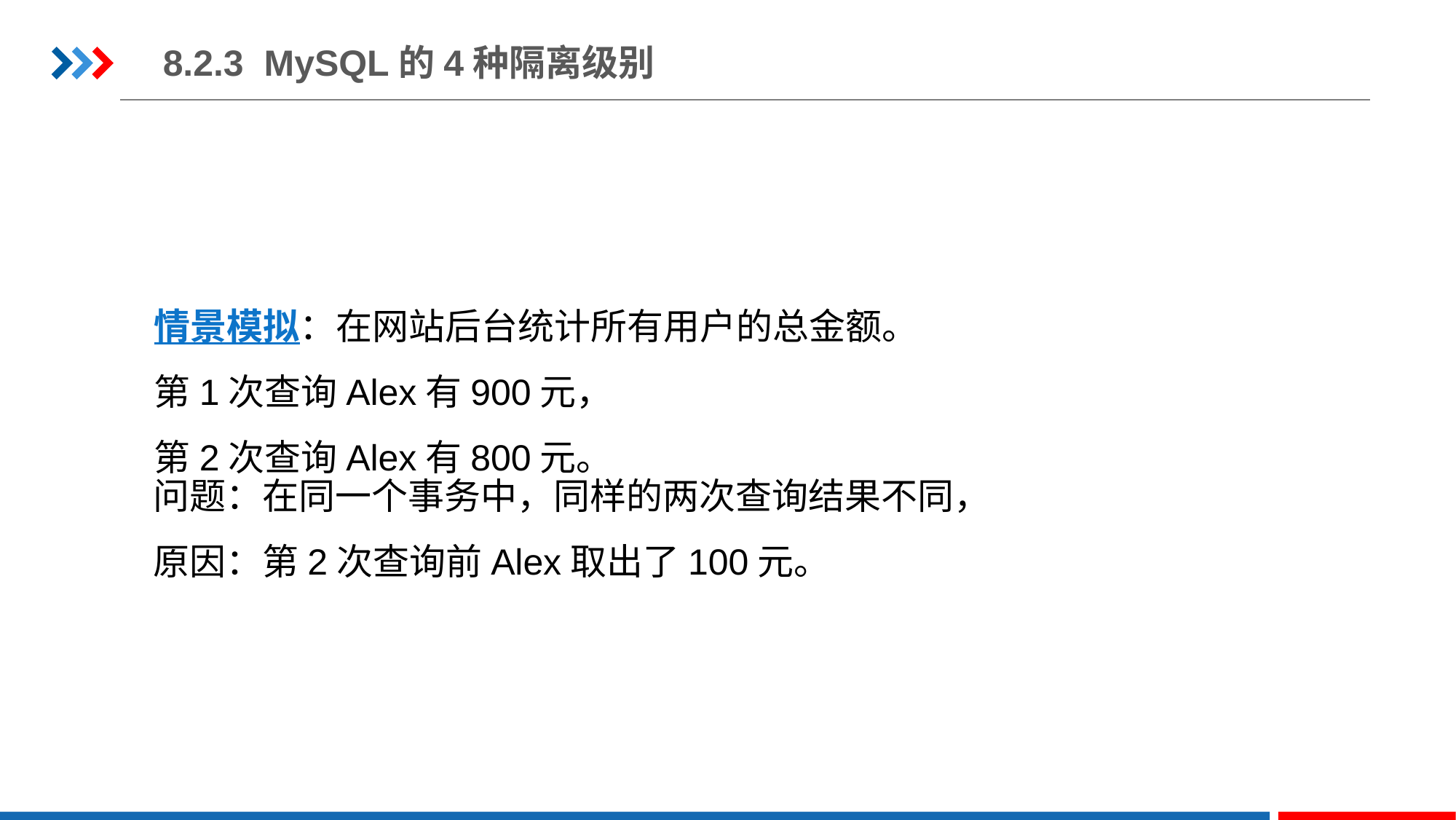

8.2.3  MySQL的4种隔离级别
情景模拟：在网站后台统计所有用户的总金额。
第1次查询Alex有900元，
第2次查询Alex有800元。
问题：在同一个事务中，同样的两次查询结果不同，
原因：第2次查询前Alex取出了100元。